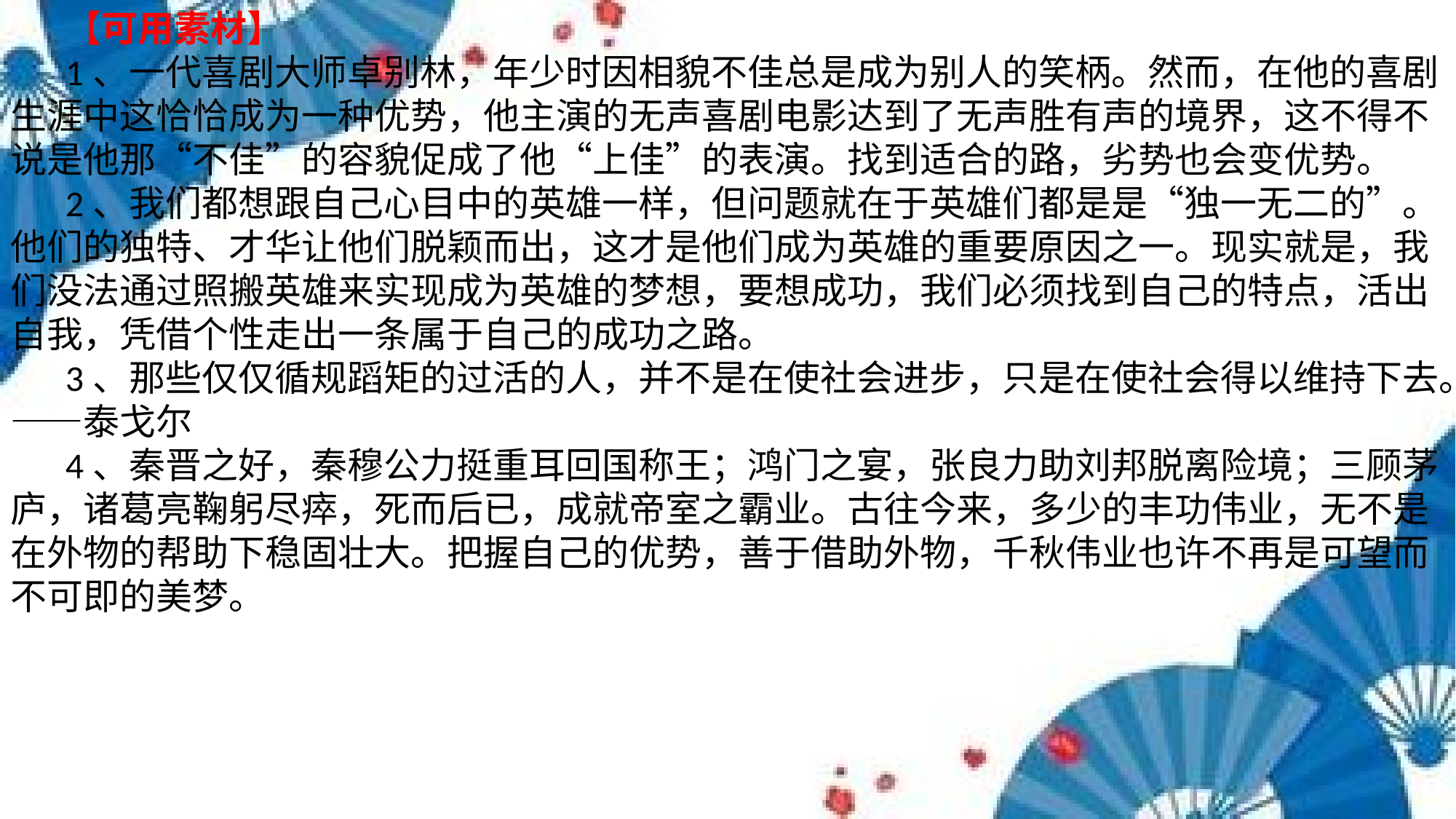

【可用素材】
1、一代喜剧大师卓别林，年少时因相貌不佳总是成为别人的笑柄。然而，在他的喜剧生涯中这恰恰成为一种优势，他主演的无声喜剧电影达到了无声胜有声的境界，这不得不说是他那“不佳”的容貌促成了他“上佳”的表演。找到适合的路，劣势也会变优势。
2、我们都想跟自己心目中的英雄一样，但问题就在于英雄们都是是“独一无二的”。他们的独特、才华让他们脱颖而出，这才是他们成为英雄的重要原因之一。现实就是，我们没法通过照搬英雄来实现成为英雄的梦想，要想成功，我们必须找到自己的特点，活出自我，凭借个性走出一条属于自己的成功之路。
3、那些仅仅循规蹈矩的过活的人，并不是在使社会进步，只是在使社会得以维持下去。——泰戈尔
4、秦晋之好，秦穆公力挺重耳回国称王；鸿门之宴，张良力助刘邦脱离险境；三顾茅庐，诸葛亮鞠躬尽瘁，死而后已，成就帝室之霸业。古往今来，多少的丰功伟业，无不是在外物的帮助下稳固壮大。把握自己的优势，善于借助外物，千秋伟业也许不再是可望而不可即的美梦。